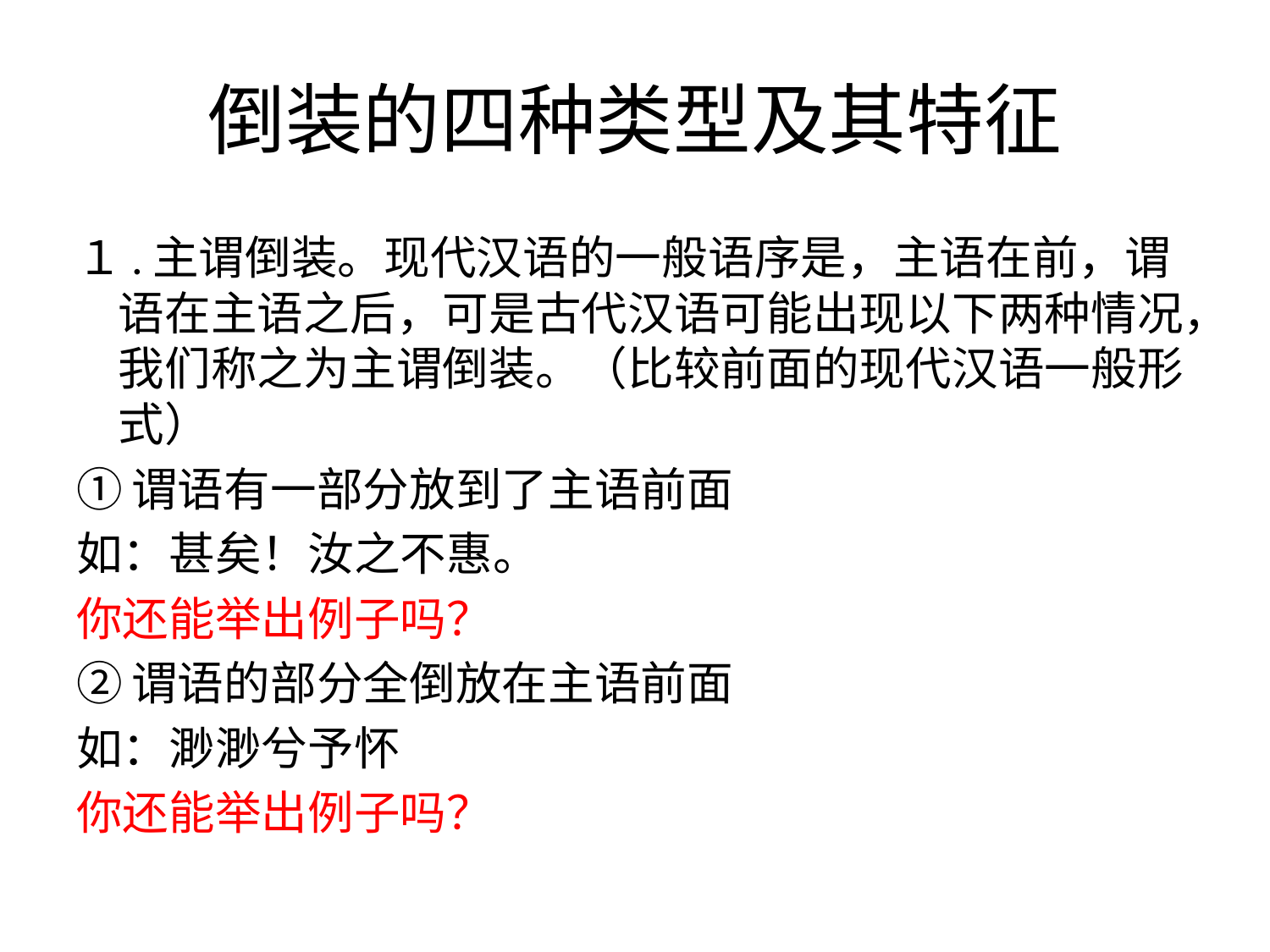

# 倒装的四种类型及其特征
１.主谓倒装。现代汉语的一般语序是，主语在前，谓语在主语之后，可是古代汉语可能出现以下两种情况，我们称之为主谓倒装。（比较前面的现代汉语一般形式）
①谓语有一部分放到了主语前面
如：甚矣！汝之不惠。
你还能举出例子吗？
②谓语的部分全倒放在主语前面
如：渺渺兮予怀
你还能举出例子吗？